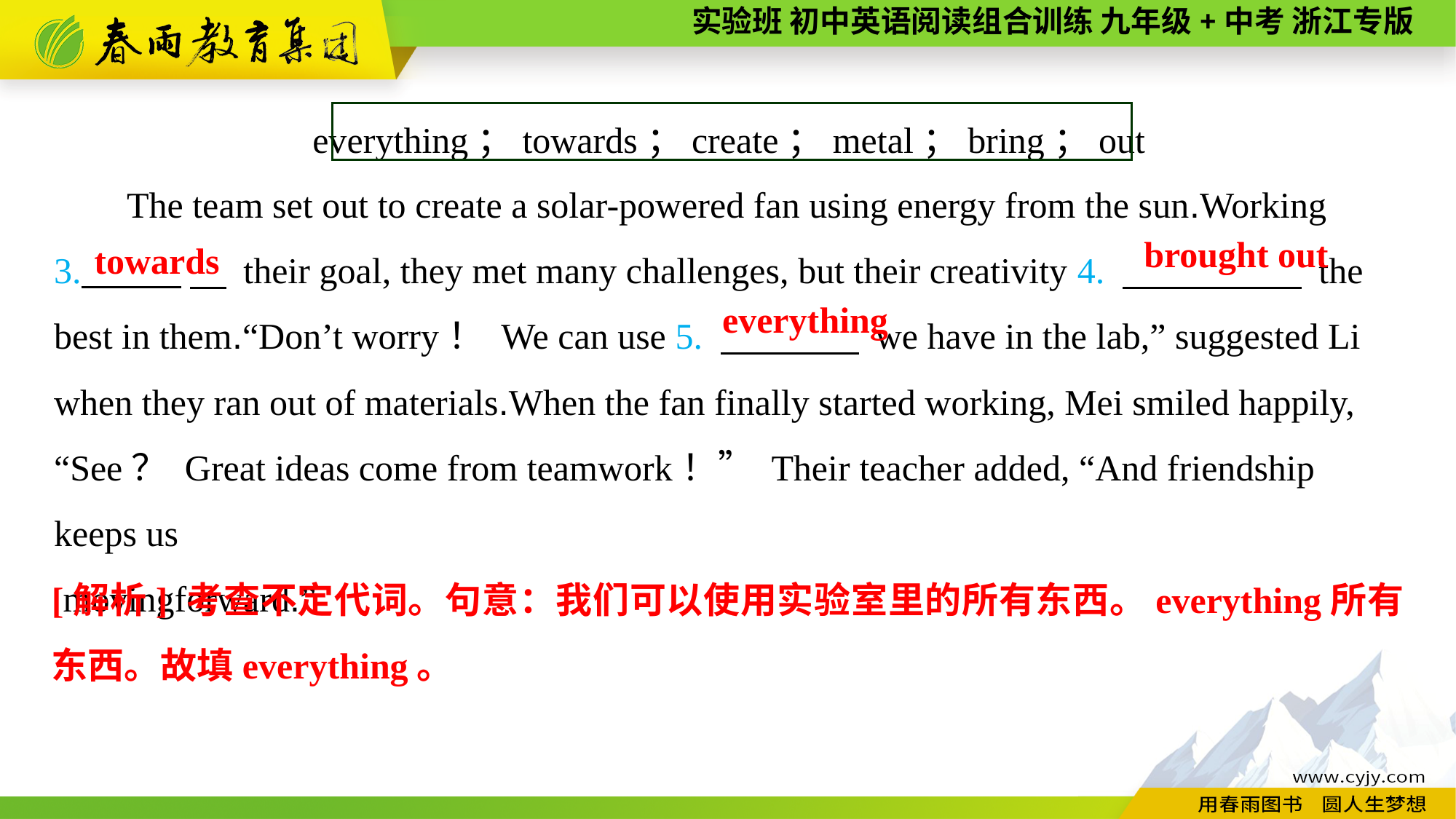

everything；towards；create；metal；bring；out
The team set out to create a solar-powered fan using energy from the sun.Working
3.           　 their goal, they met many challenges, but their creativity 4. 　             　 the best in them.“Don’t worry！ We can use 5. 　     　    we have in the lab,” suggested Li when they ran out of materials.When the fan finally started working, Mei smiled happily, “See？ Great ideas come from teamwork！” Their teacher added, “And friendship keeps us
 movingforward.”

brought out
towards
everything
[解析] 考查不定代词。句意：我们可以使用实验室里的所有东西。everything所有东西。故填everything。